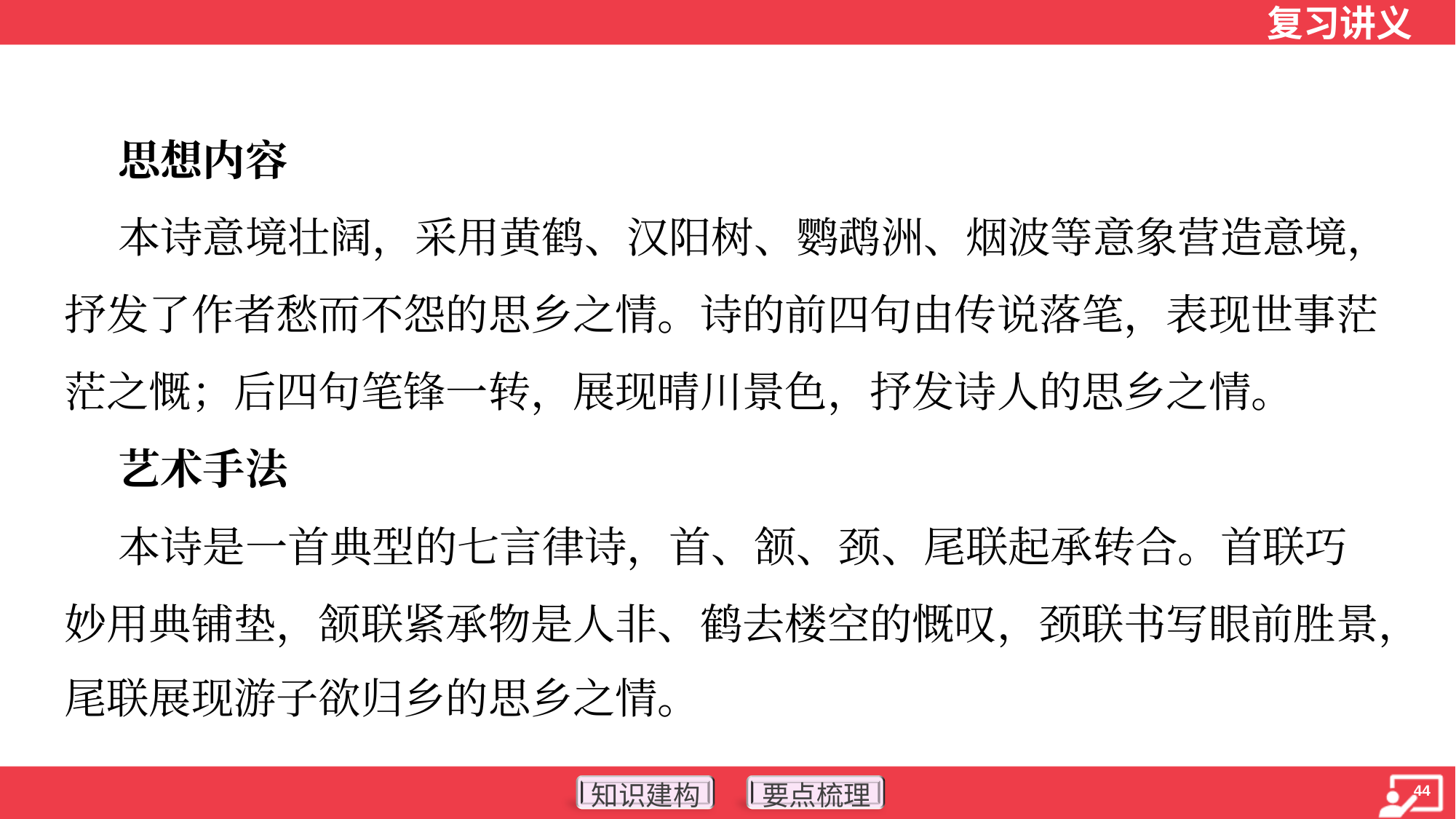

思想内容
    本诗意境壮阔，采用黄鹤、汉阳树、鹦鹉洲、烟波等意象营造意境，
抒发了作者愁而不怨的思乡之情。诗的前四句由传说落笔，表现世事茫
茫之慨；后四句笔锋一转，展现晴川景色，抒发诗人的思乡之情。
    艺术手法
    本诗是一首典型的七言律诗，首、颔、颈、尾联起承转合。首联巧
妙用典铺垫，颔联紧承物是人非、鹤去楼空的慨叹，颈联书写眼前胜景，
尾联展现游子欲归乡的思乡之情。